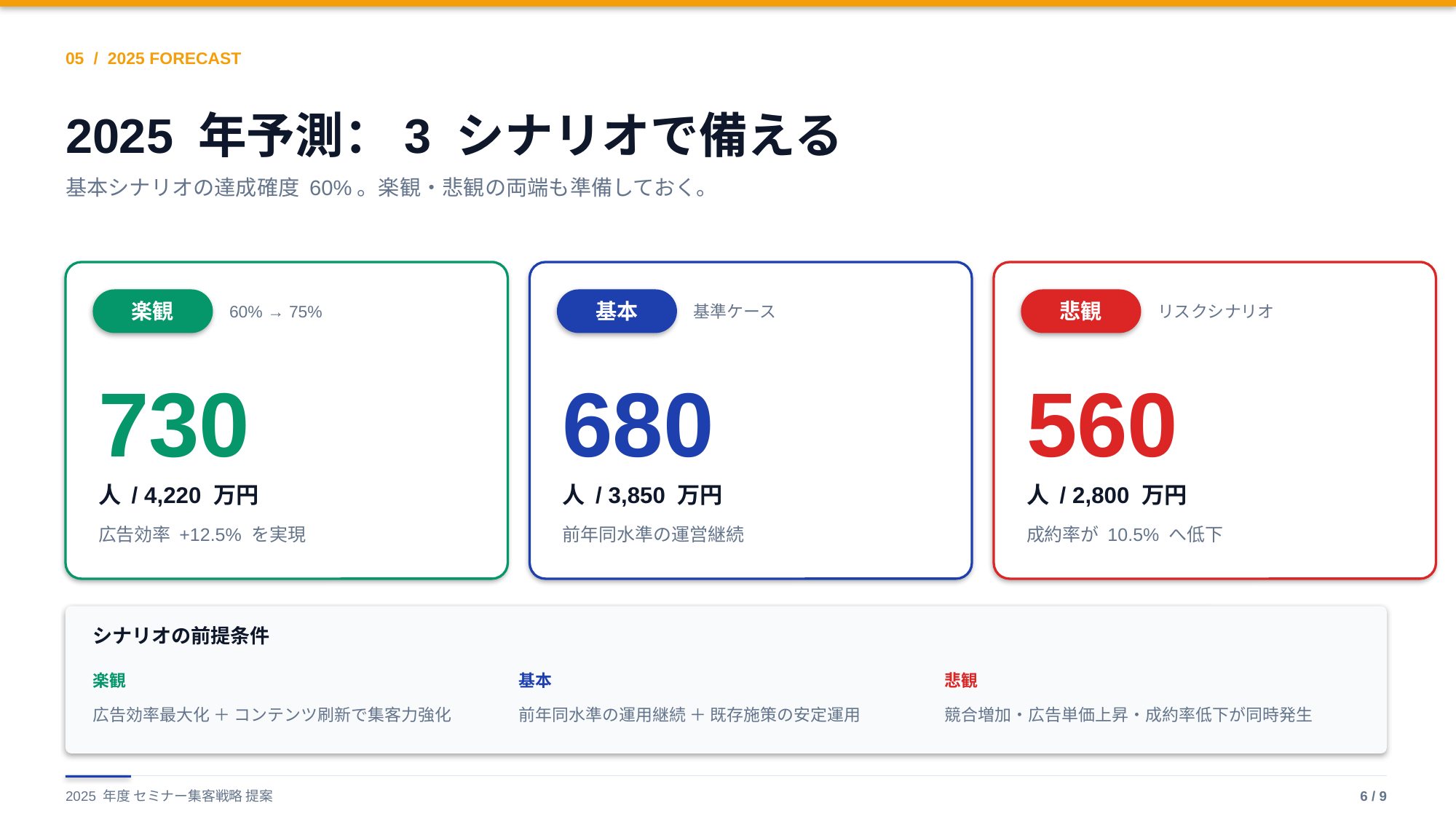

05  /  2025 FORECAST
2025 年予測：3 シナリオで備える
基本シナリオの達成確度 60%。楽観・悲観の両端も準備しておく。

楽観
基本
悲観
60% → 75%
基準ケース
リスクシナリオ
730
680
560
人 / 4,220 万円
人 / 3,850 万円
人 / 2,800 万円
広告効率 +12.5% を実現
前年同水準の運営継続
成約率が 10.5% へ低下

シナリオの前提条件
楽観
基本
悲観
広告効率最大化 ＋ コンテンツ刷新で集客力強化
前年同水準の運用継続 ＋ 既存施策の安定運用
競合増加・広告単価上昇・成約率低下が同時発生

2025 年度 セミナー集客戦略 提案
6 / 9